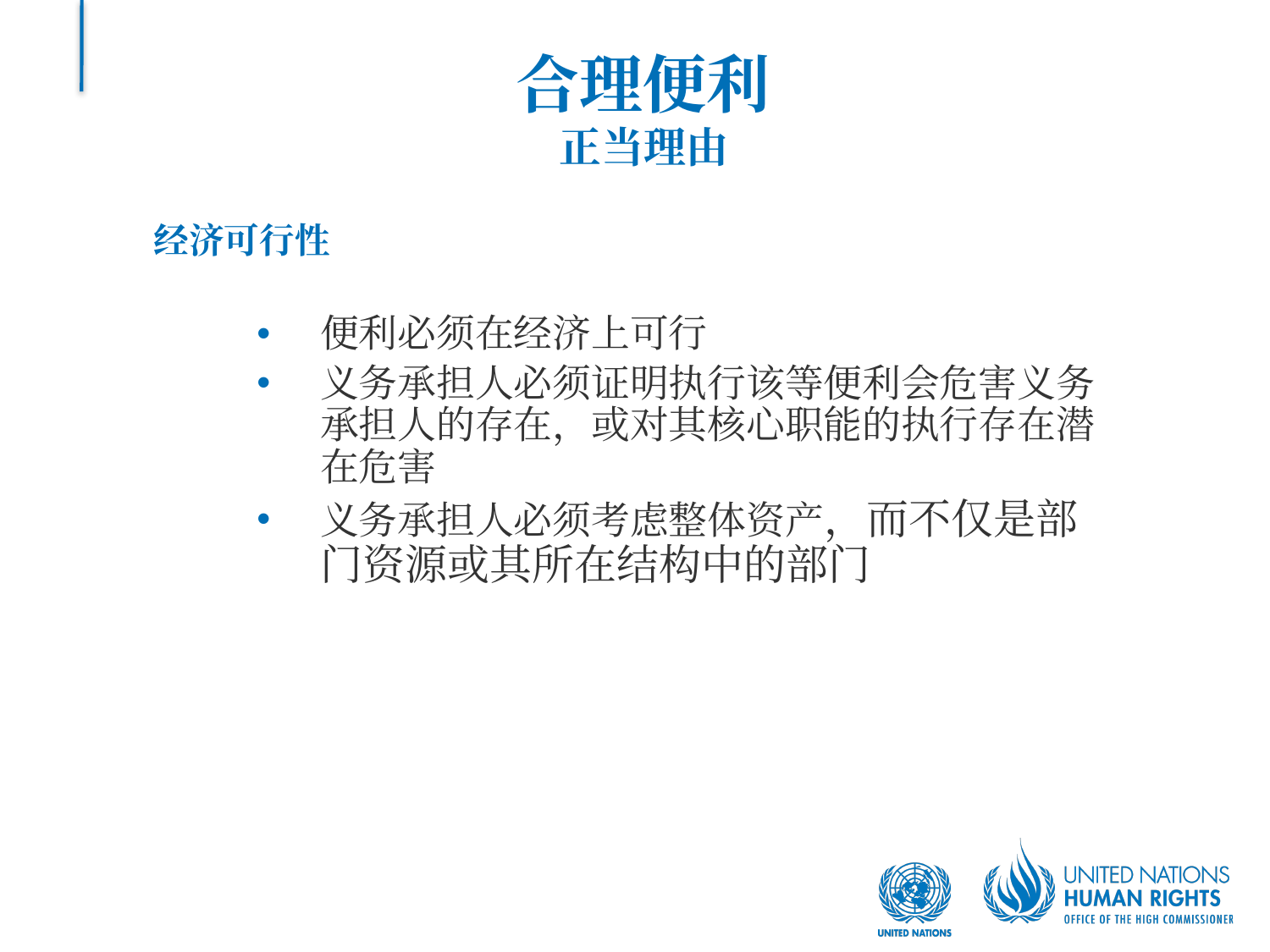

# 合理便利 正当理由
经济可行性

便利必须在经济上可行
义务承担人必须证明执行该等便利会危害义务承担人的存在，或对其核心职能的执行存在潜在危害
义务承担人必须考虑整体资产，而不仅是部门资源或其所在结构中的部门